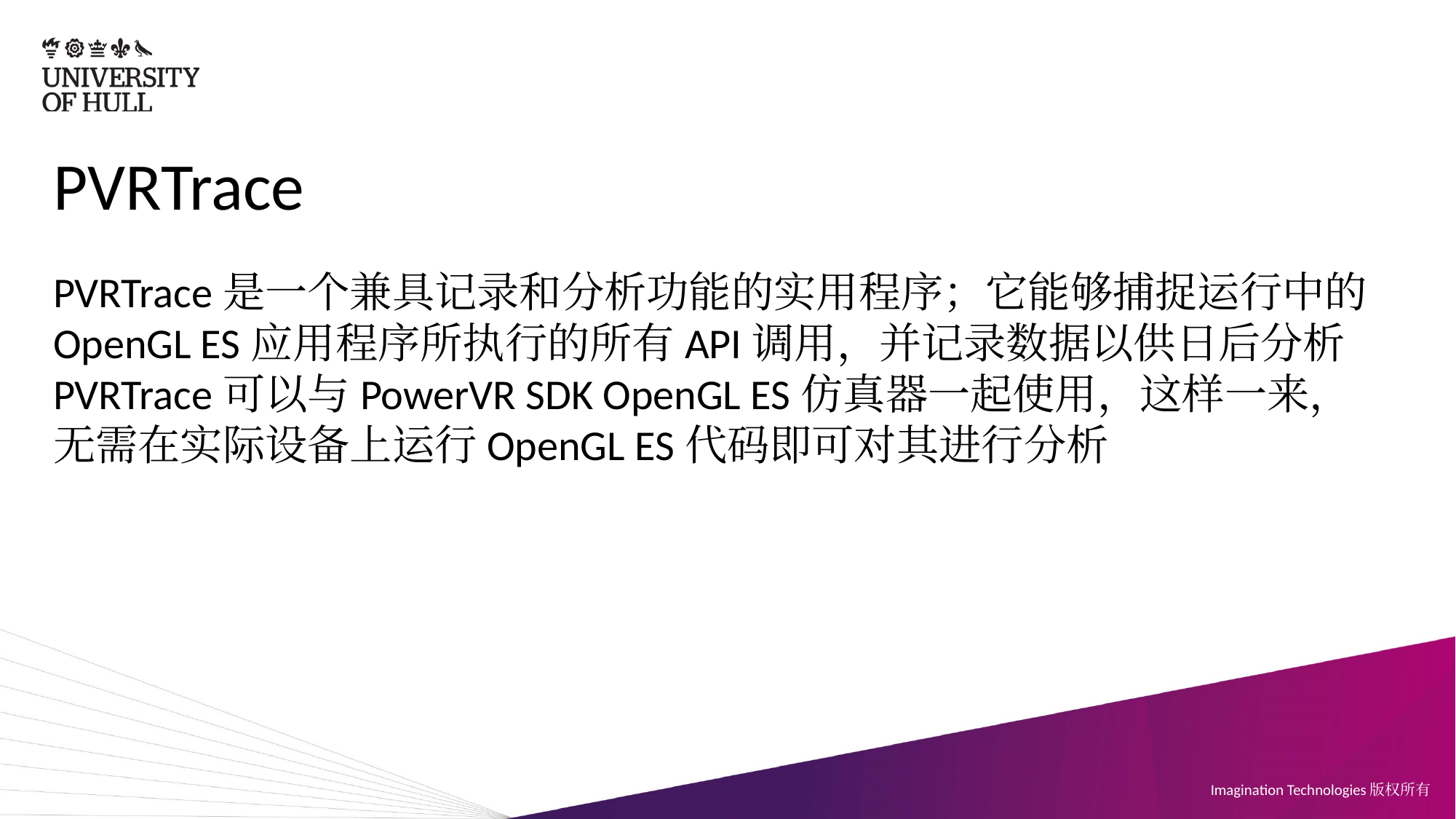

# PVRTrace
PVRTrace是一个兼具记录和分析功能的实用程序；它能够捕捉运行中的OpenGL ES应用程序所执行的所有API调用，并记录数据以供日后分析
PVRTrace可以与PowerVR SDK OpenGL ES仿真器一起使用，这样一来，无需在实际设备上运行OpenGL ES代码即可对其进行分析